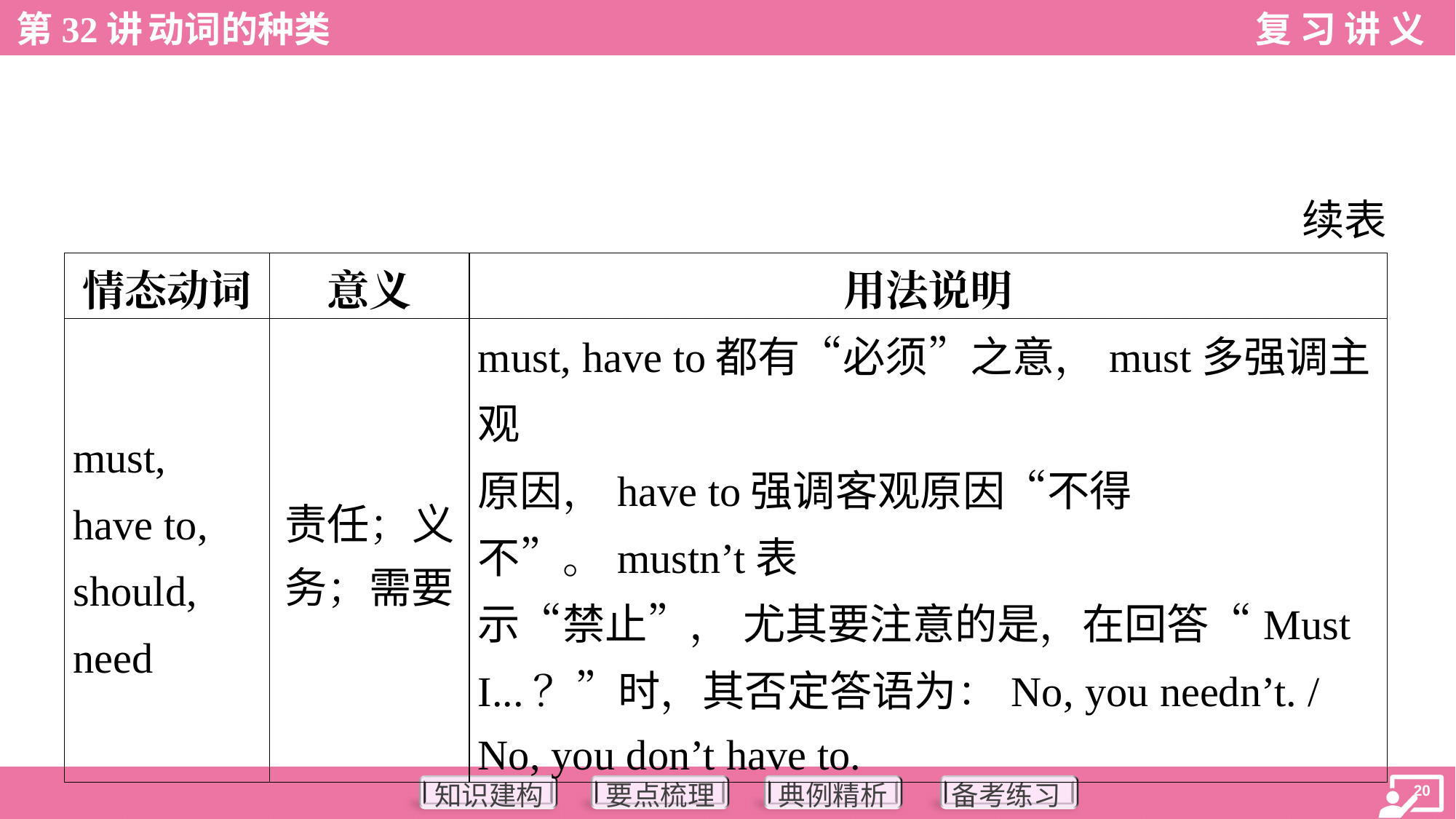

续表
| 情态动词 | 意义 | 用法说明 |
| --- | --- | --- |
| must, have to, should, need | 责任；义 务；需要 | must, have to都有“必须”之意，must多强调主观 原因，have to强调客观原因“不得不”。mustn’t表 示“禁止”， 尤其要注意的是，在回答“Must I...？”时，其否定答语为：No, you needn’t. / No, you don’t have to. |